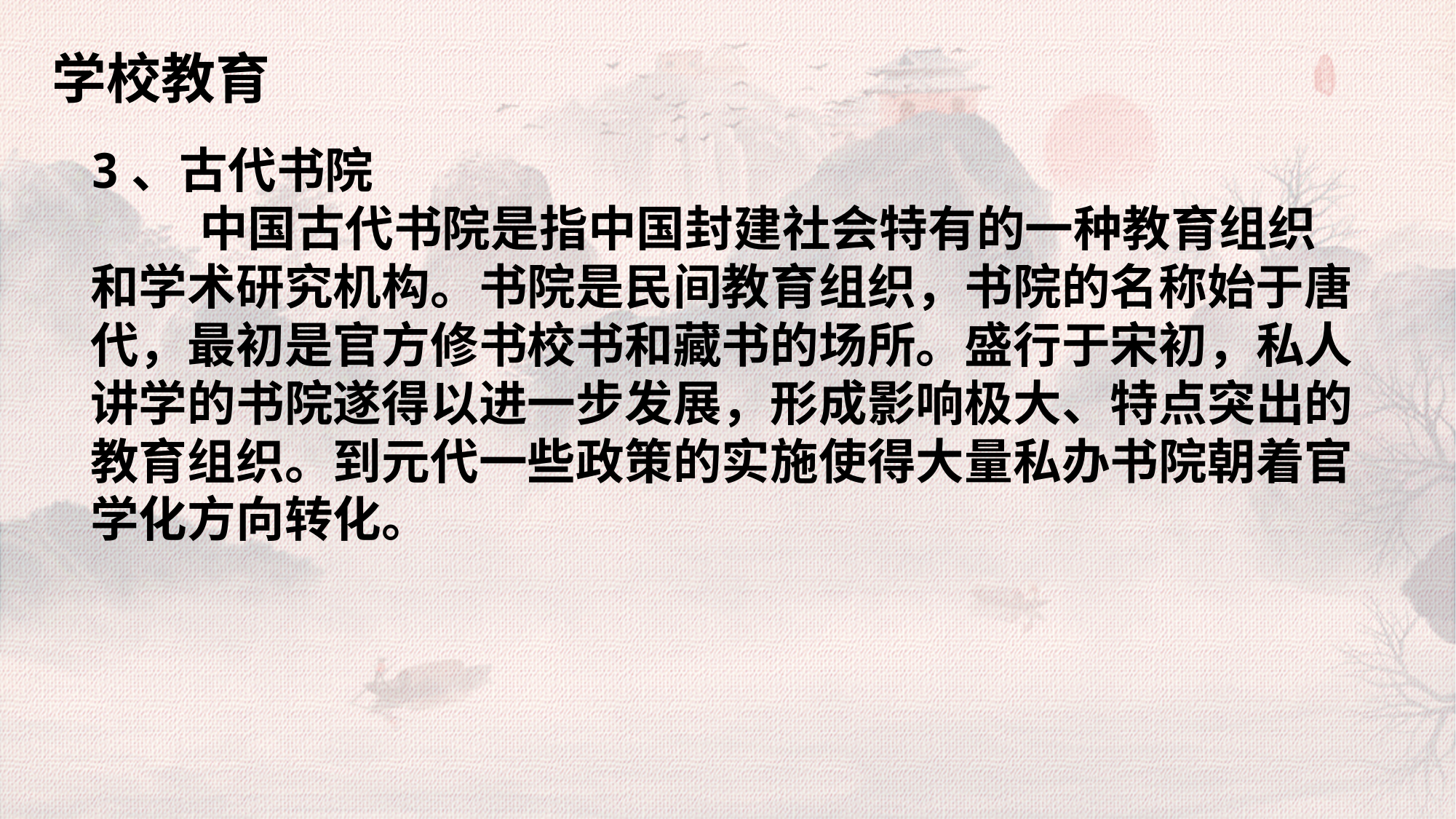

学校教育
3、古代书院
中国古代书院是指中国封建社会特有的一种教育组织和学术研究机构。书院是民间教育组织，书院的名称始于唐代，最初是官方修书校书和藏书的场所。盛行于宋初，私人讲学的书院遂得以进一步发展，形成影响极大、特点突出的教育组织。到元代一些政策的实施使得大量私办书院朝着官学化方向转化。